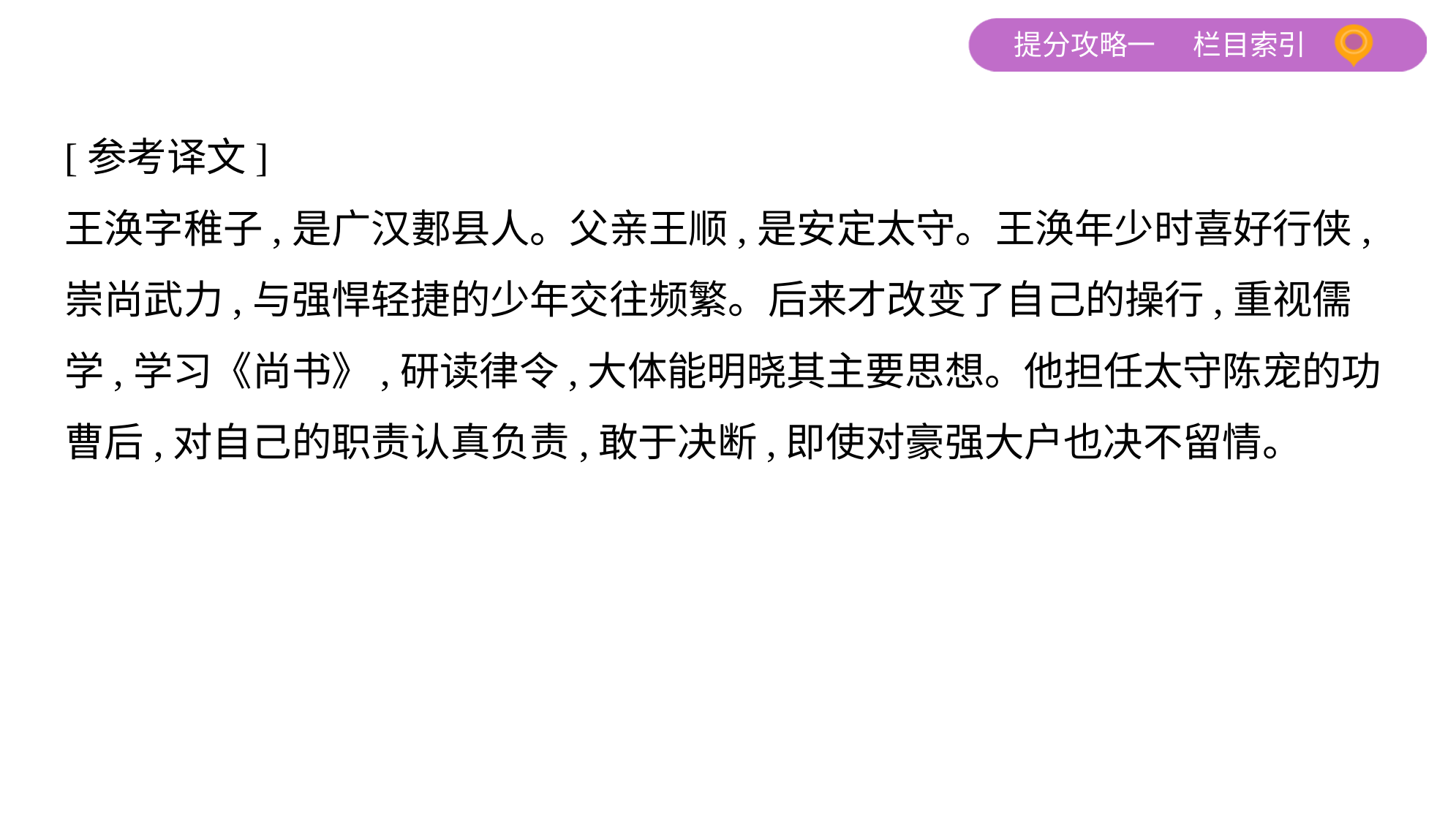

[参考译文]
王涣字稚子,是广汉郪县人。父亲王顺,是安定太守。王涣年少时喜好行侠,
崇尚武力,与强悍轻捷的少年交往频繁。后来才改变了自己的操行,重视儒
学,学习《尚书》,研读律令,大体能明晓其主要思想。他担任太守陈宠的功
曹后,对自己的职责认真负责,敢于决断,即使对豪强大户也决不留情。